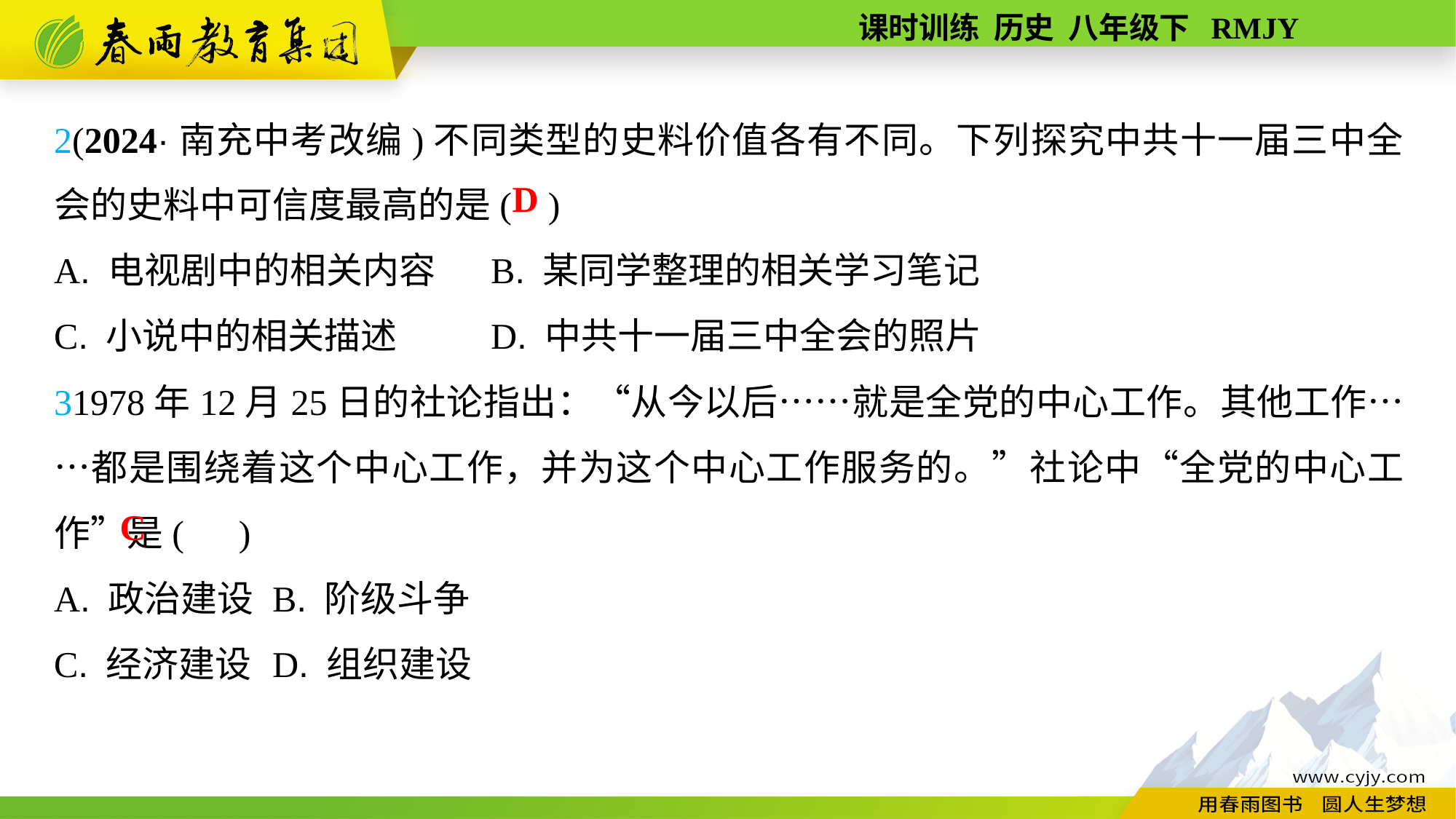

2(2024·南充中考改编)不同类型的史料价值各有不同。下列探究中共十一届三中全会的史料中可信度最高的是(    )
A. 电视剧中的相关内容	B. 某同学整理的相关学习笔记
C. 小说中的相关描述	D. 中共十一届三中全会的照片
31978年12月25日的社论指出：“从今以后……就是全党的中心工作。其他工作……都是围绕着这个中心工作，并为这个中心工作服务的。”社论中“全党的中心工作”是(      )
A. 政治建设	B. 阶级斗争
C. 经济建设	D. 组织建设
D
C